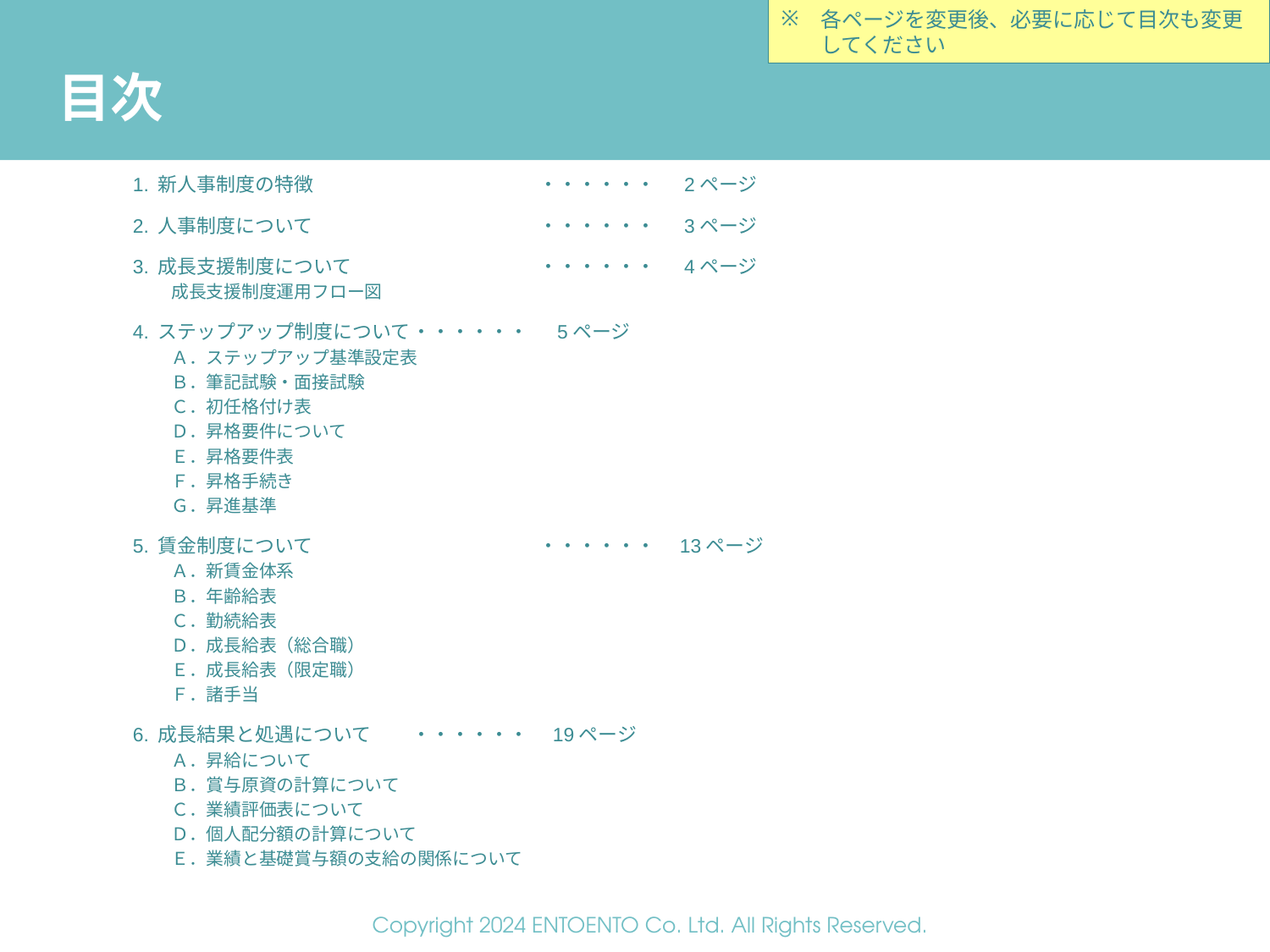

各ページを変更後、必要に応じて目次も変更してください
# 目次
新人事制度の特徴		・・・・・・　 2ページ
人事制度について		・・・・・・　 3ページ
成長支援制度について		・・・・・・　 4ページ
成長支援制度運用フロー図
ステップアップ制度について	・・・・・・　 5ページ
Ａ．ステップアップ基準設定表
Ｂ．筆記試験・面接試験
Ｃ．初任格付け表
Ｄ．昇格要件について
Ｅ．昇格要件表
Ｆ．昇格手続き
Ｇ．昇進基準
賃金制度について		・・・・・・　13ページ
Ａ．新賃金体系
Ｂ．年齢給表
Ｃ．勤続給表
Ｄ．成長給表（総合職）
Ｅ．成長給表（限定職）
Ｆ．諸手当
成長結果と処遇について	・・・・・・　19ページ
Ａ．昇給について
Ｂ．賞与原資の計算について
Ｃ．業績評価表について
Ｄ．個人配分額の計算について
Ｅ．業績と基礎賞与額の支給の関係について
Copyright 2024 ENTOENTO Co. Ltd. All Rights Reserved.